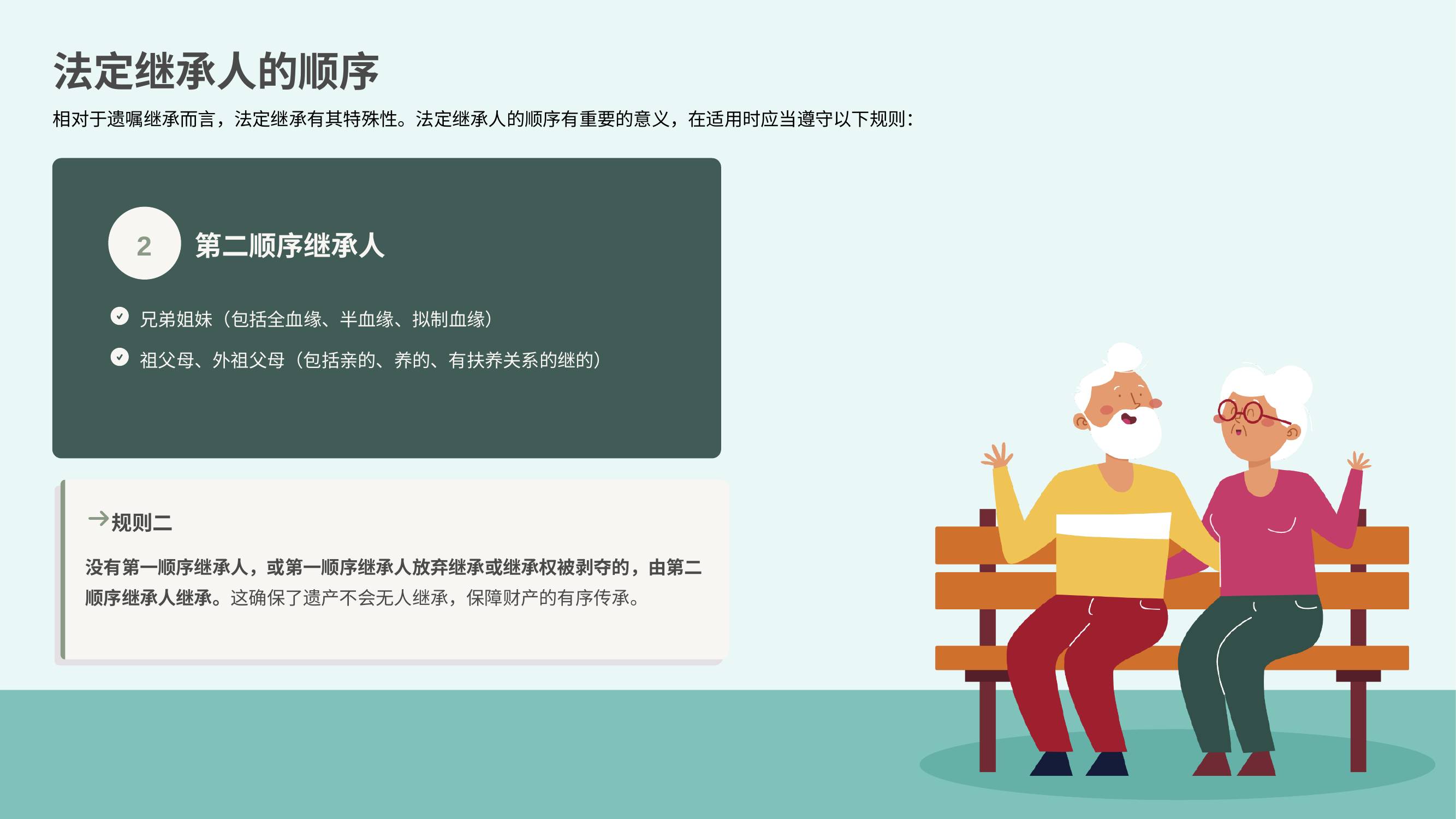

法定继承人的顺序
相对于遗嘱继承而言，法定继承有其特殊性。法定继承人的顺序有重要的意义，在适用时应当遵守以下规则：

2
第二顺序继承人
兄弟姐妹（包括全血缘、半血缘、拟制血缘）

祖父母、外祖父母（包括亲的、养的、有扶养关系的继的）

规则二

没有第一顺序继承人，或第一顺序继承人放弃继承或继承权被剥夺的，由第二顺序继承人继承。这确保了遗产不会无人继承，保障财产的有序传承。